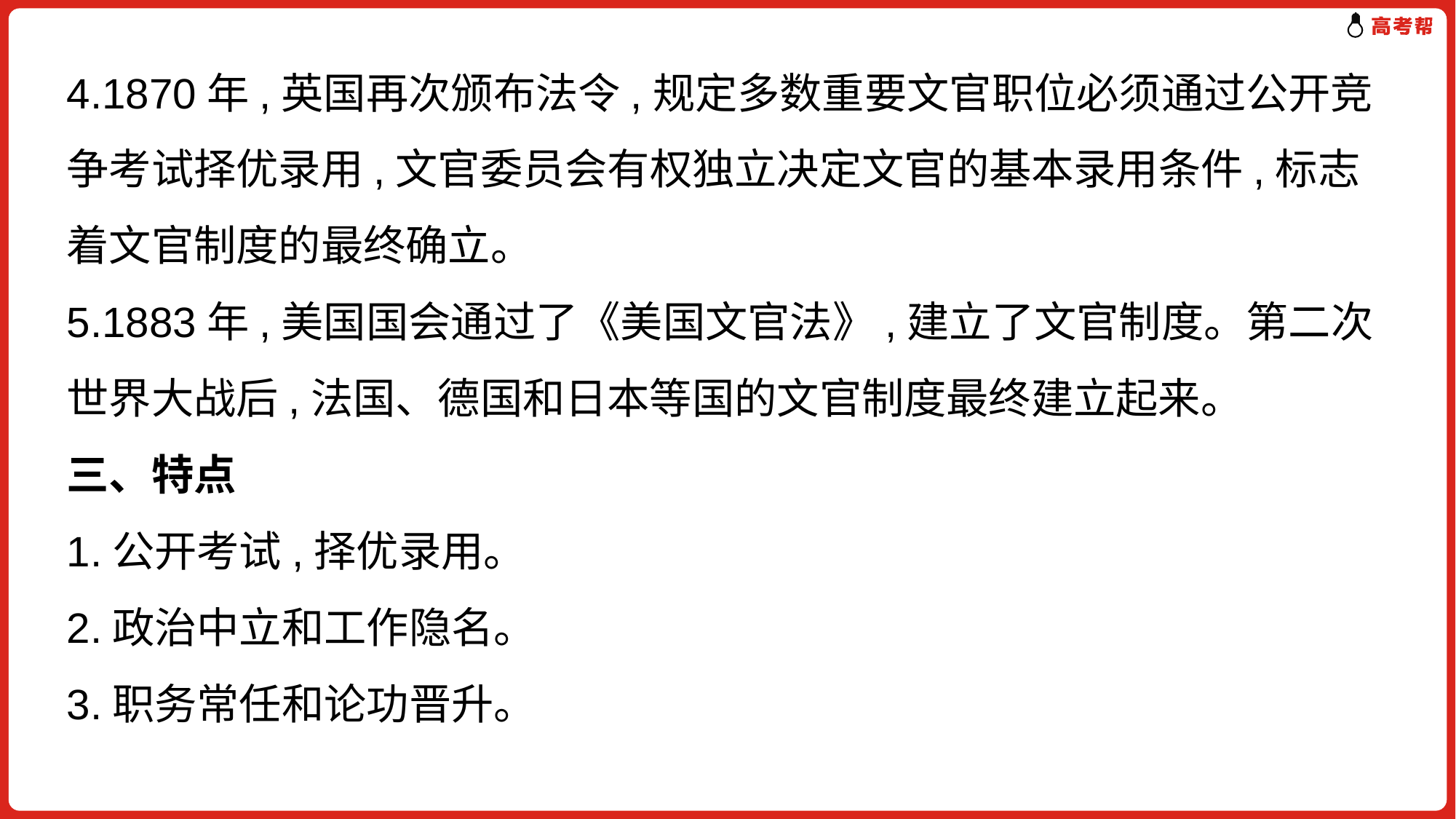

4.1870年,英国再次颁布法令,规定多数重要文官职位必须通过公开竞争考试择优录用,文官委员会有权独立决定文官的基本录用条件,标志着文官制度的最终确立。
5.1883年,美国国会通过了《美国文官法》,建立了文官制度。第二次世界大战后,法国、德国和日本等国的文官制度最终建立起来。
三、特点
1.公开考试,择优录用。
2.政治中立和工作隐名。
3.职务常任和论功晋升。